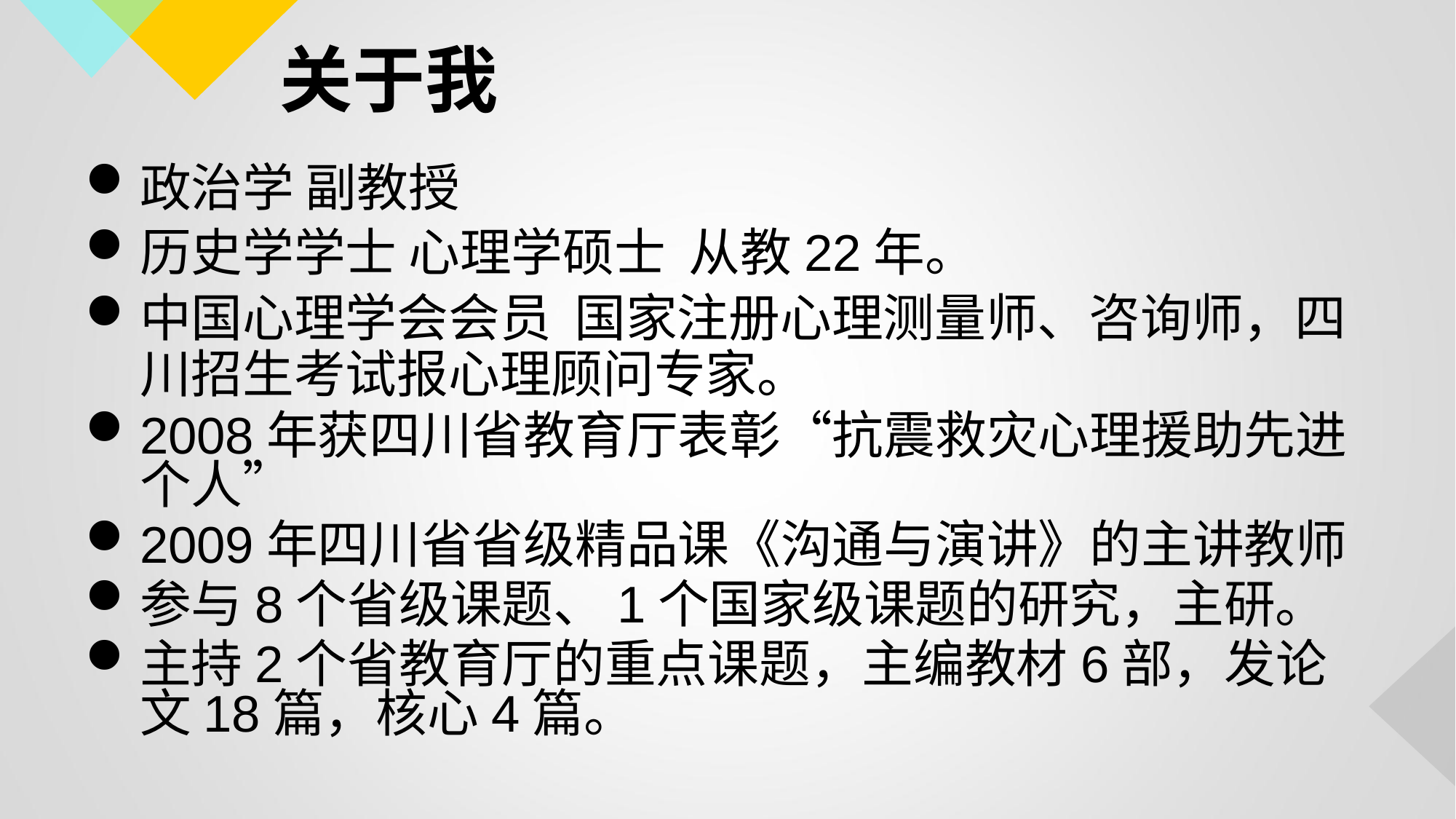

# 关于我
政治学 副教授
历史学学士 心理学硕士  从教22年。
中国心理学会会员  国家注册心理测量师、咨询师，四川招生考试报心理顾问专家。
2008年获四川省教育厅表彰“抗震救灾心理援助先进个人”
2009年四川省省级精品课《沟通与演讲》的主讲教师
参与8个省级课题、1个国家级课题的研究，主研。
主持2个省教育厅的重点课题，主编教材6部，发论文18篇，核心4篇。